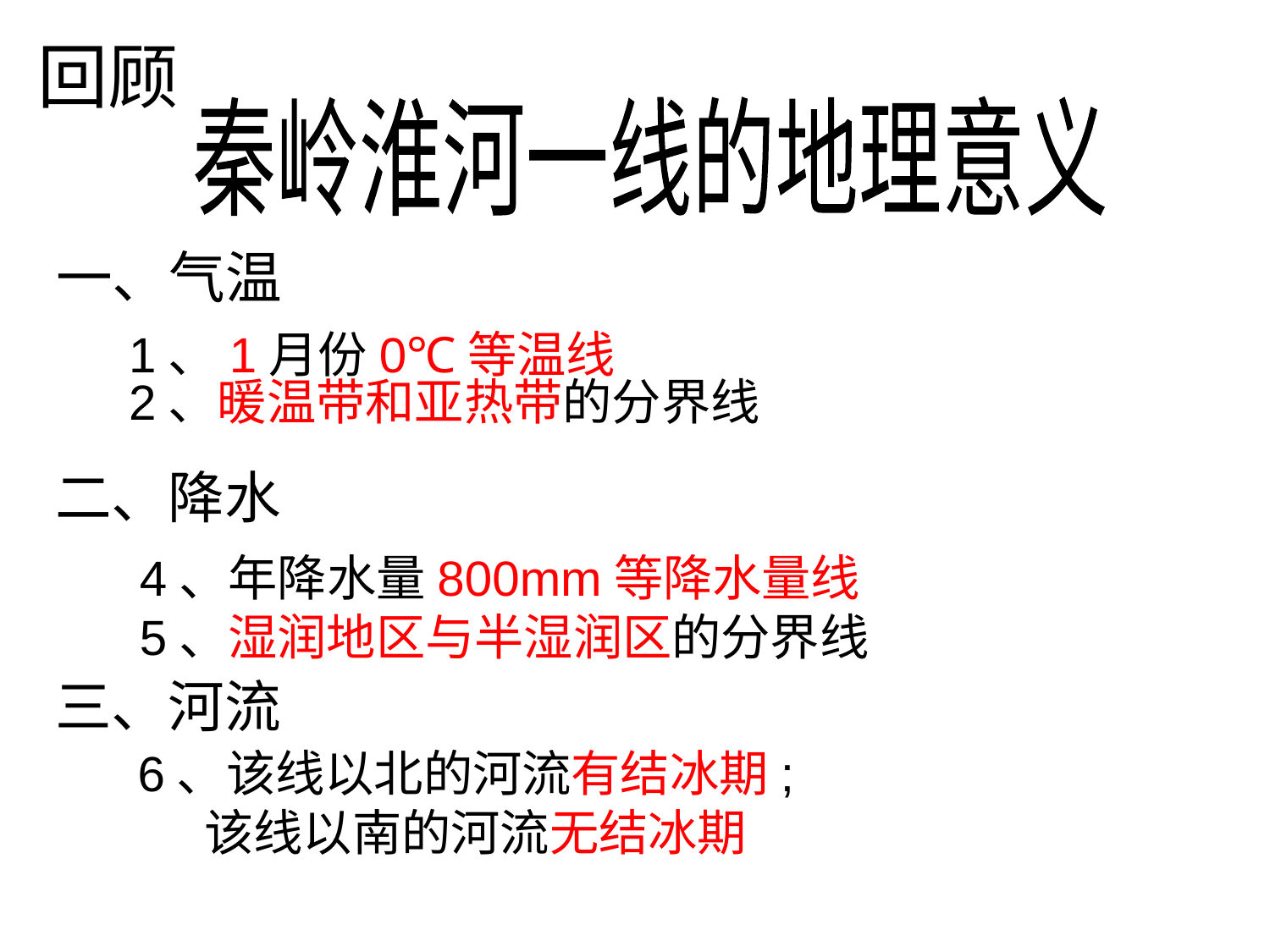

回顾
秦岭淮河一线的地理意义
一、气温
1、1月份0℃等温线
2、暖温带和亚热带的分界线
二、降水
4、年降水量800mm等降水量线
5、湿润地区与半湿润区的分界线
三、河流
6、该线以北的河流有结冰期;
     该线以南的河流无结冰期